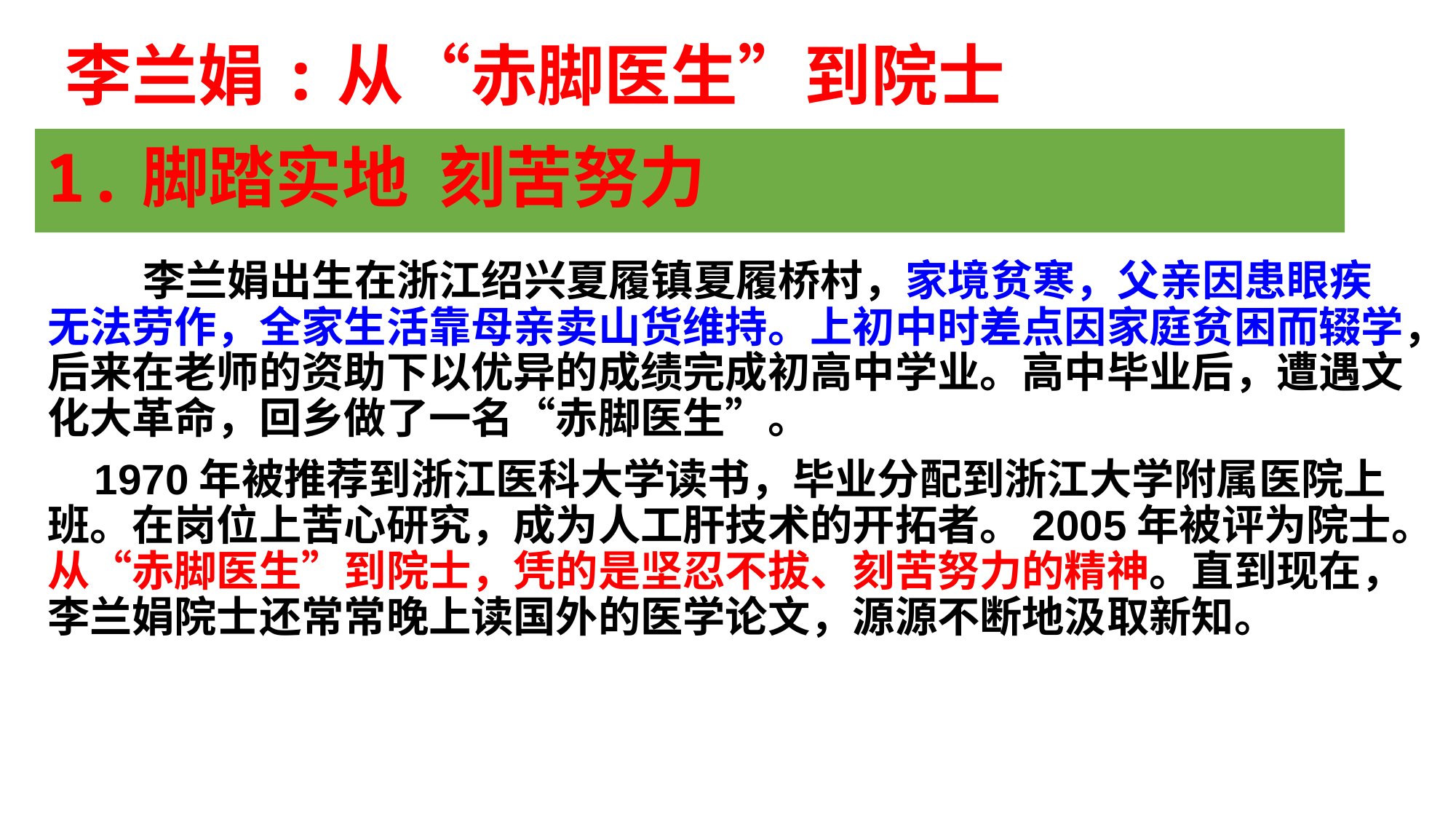

李兰娟:从“赤脚医生”到院士
# 1.脚踏实地  刻苦努力
         李兰娟出生在浙江绍兴夏履镇夏履桥村，家境贫寒，父亲因患眼疾无法劳作，全家生活靠母亲卖山货维持。上初中时差点因家庭贫困而辍学，后来在老师的资助下以优异的成绩完成初高中学业。高中毕业后，遭遇文化大革命，回乡做了一名“赤脚医生”。
    1970年被推荐到浙江医科大学读书，毕业分配到浙江大学附属医院上班。在岗位上苦心研究，成为人工肝技术的开拓者。2005年被评为院士。从“赤脚医生”到院士，凭的是坚忍不拔、刻苦努力的精神。直到现在，李兰娟院士还常常晚上读国外的医学论文，源源不断地汲取新知。